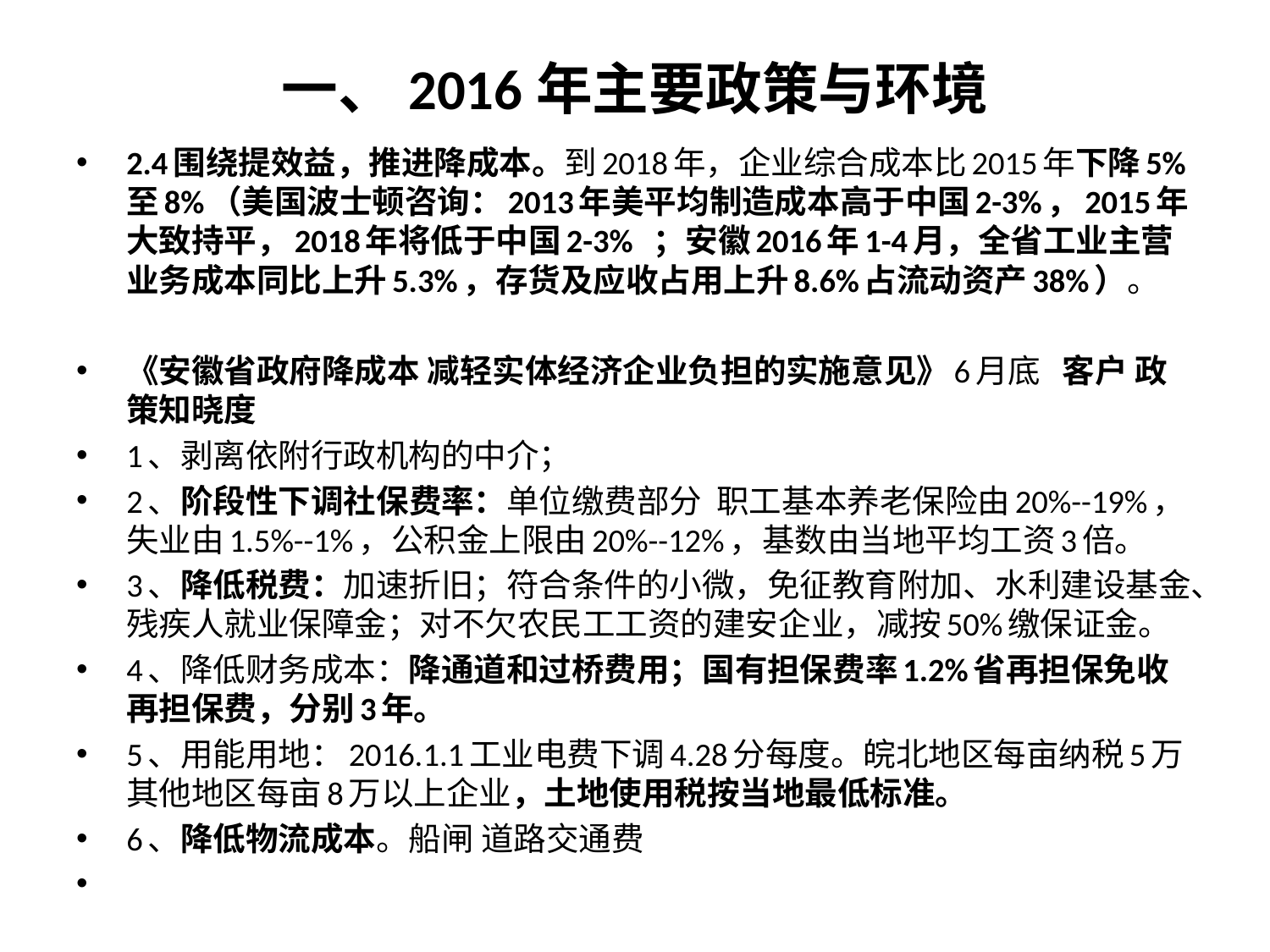

# 一、2016年主要政策与环境
2.4围绕提效益，推进降成本。到2018年，企业综合成本比2015年下降5%至8%（美国波士顿咨询：2013年美平均制造成本高于中国2-3%，2015年大致持平，2018年将低于中国2-3%  ；安徽2016年1-4月，全省工业主营业务成本同比上升5.3%，存货及应收占用上升8.6%占流动资产38%）。

《安徽省政府降成本 减轻实体经济企业负担的实施意见》6月底   客户 政策知晓度
1、剥离依附行政机构的中介；
2、阶段性下调社保费率：单位缴费部分  职工基本养老保险由20%--19%，失业由1.5%--1%，公积金上限由20%--12%，基数由当地平均工资3倍。
3、降低税费：加速折旧；符合条件的小微，免征教育附加、水利建设基金、残疾人就业保障金；对不欠农民工工资的建安企业，减按50%缴保证金。
4、降低财务成本：降通道和过桥费用；国有担保费率1.2%省再担保免收再担保费，分别3年。
5、用能用地：2016.1.1工业电费下调4.28分每度。皖北地区每亩纳税5万其他地区每亩8万以上企业，土地使用税按当地最低标准。
6、降低物流成本。船闸 道路交通费